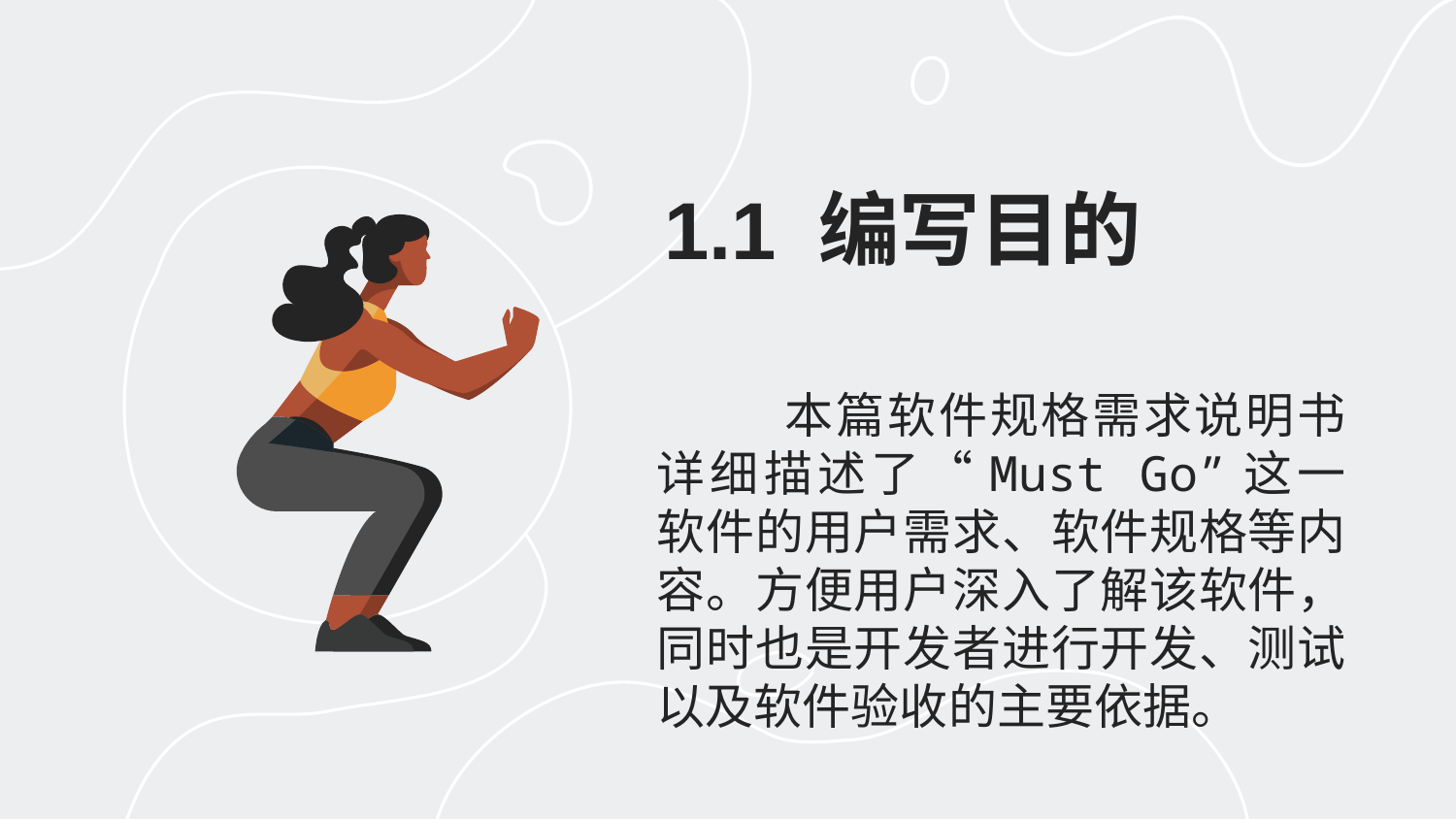

# 1.1 编写目的

   本篇软件规格需求说明书详细描述了“Must Go”这一软件的用户需求、软件规格等内容。方便用户深入了解该软件，同时也是开发者进行开发、测试以及软件验收的主要依据。